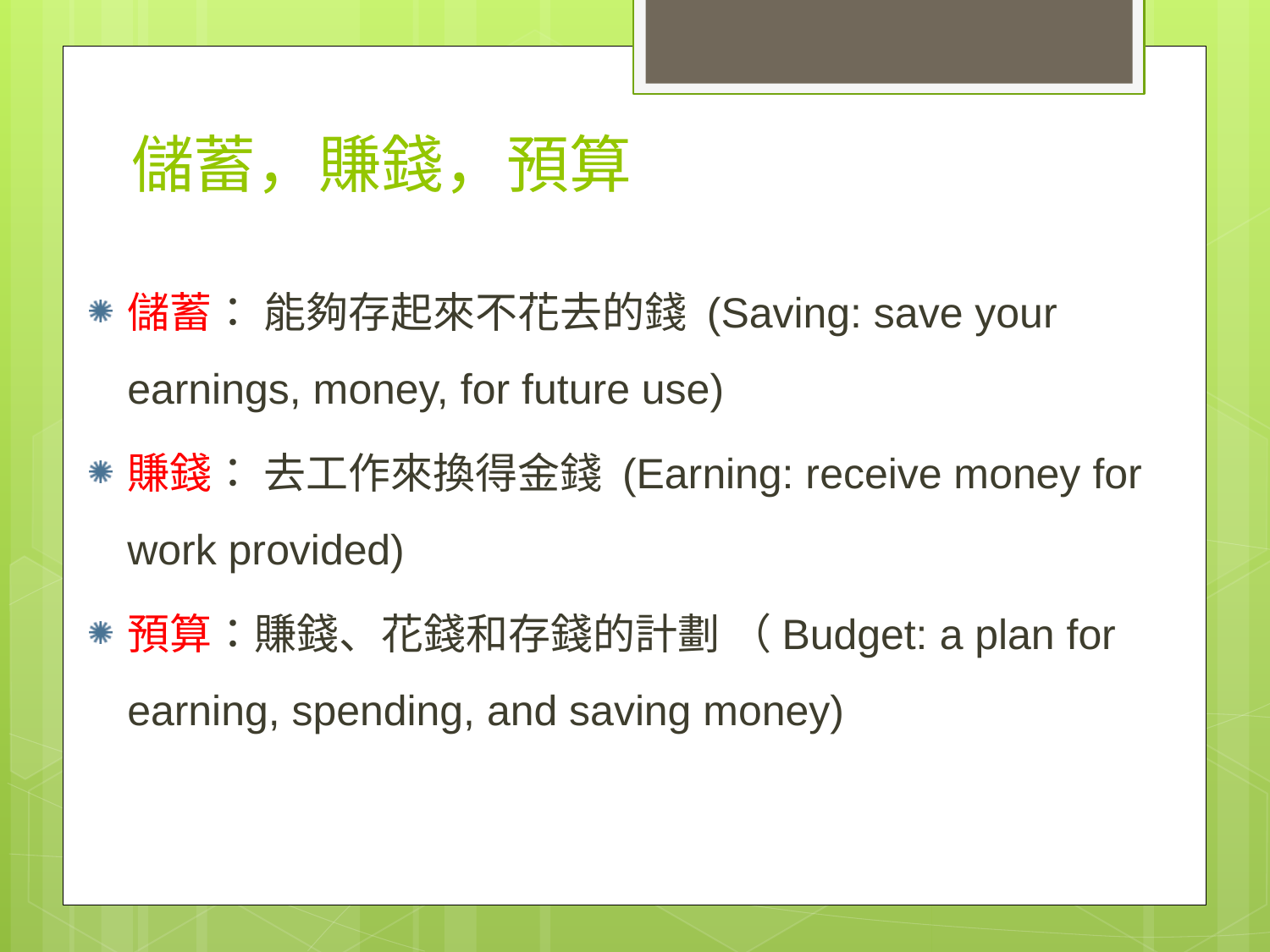

# 儲蓄，賺錢，預算
儲蓄： 能夠存起來不花去的錢 (Saving: save your earnings, money, for future use)
賺錢： 去工作來換得金錢 (Earning: receive money for work provided)
預算：賺錢、花錢和存錢的計劃 （Budget: a plan for earning, spending, and saving money)